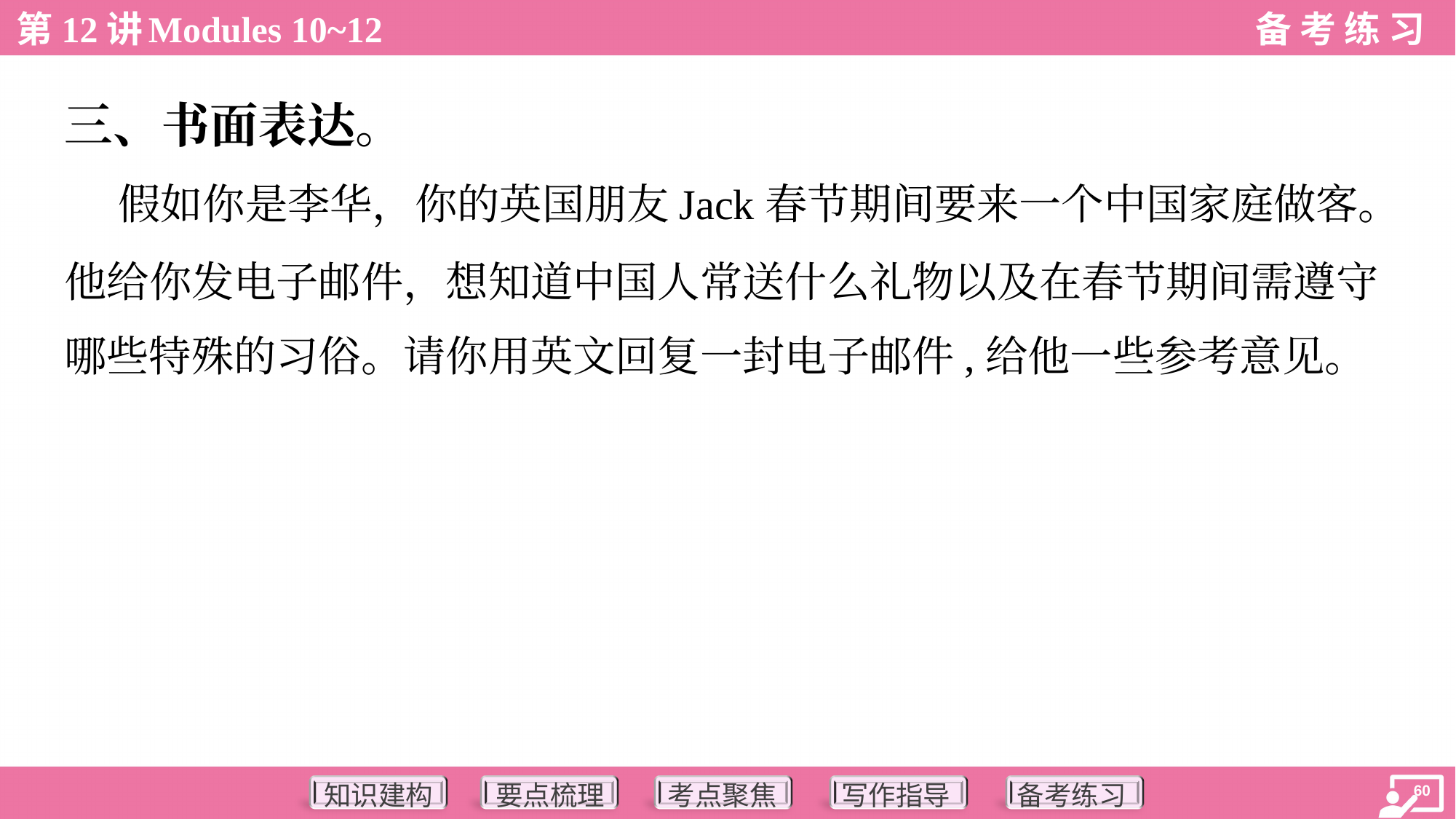

三、书面表达。
    假如你是李华，你的英国朋友Jack春节期间要来一个中国家庭做客。
他给你发电子邮件，想知道中国人常送什么礼物以及在春节期间需遵守
哪些特殊的习俗。请你用英文回复一封电子邮件,给他一些参考意见。